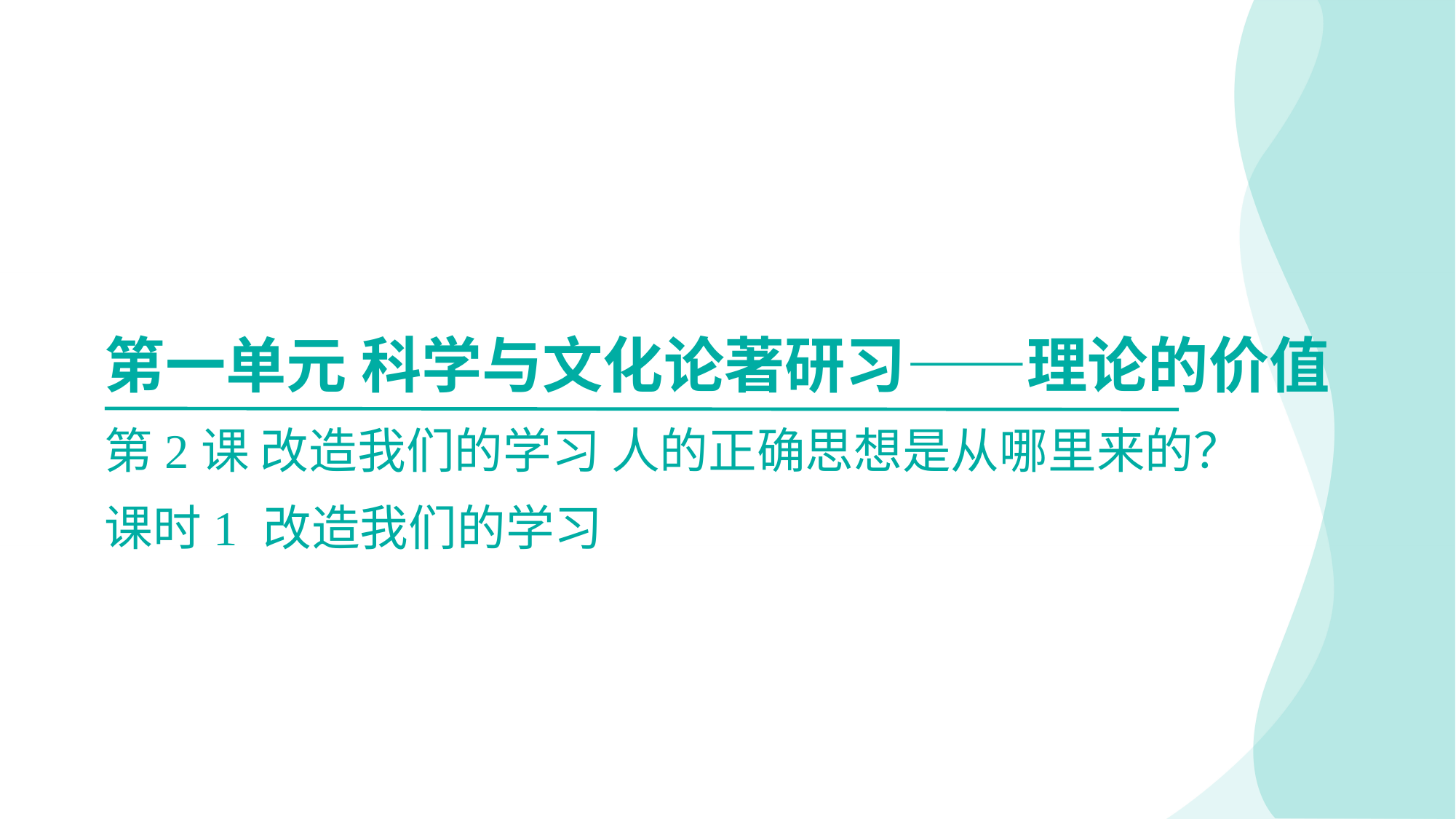

第一单元 科学与文化论著研习——理论的价值

第2课 改造我们的学习 人的正确思想是从哪里来的？
课时1 改造我们的学习